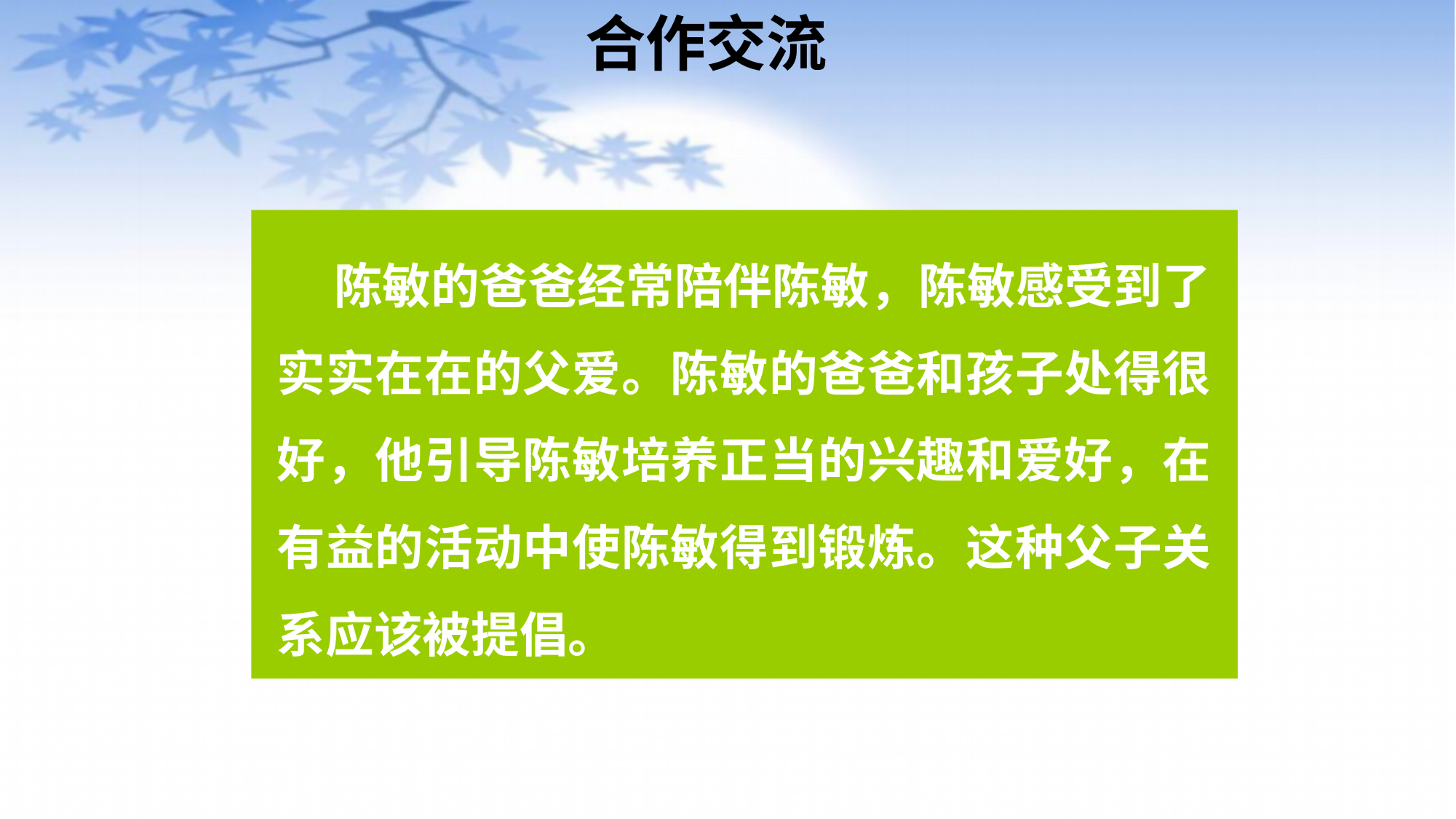

合作交流
    陈敏的爸爸经常陪伴陈敏，陈敏感受到了实实在在的父爱。陈敏的爸爸和孩子处得很好，他引导陈敏培养正当的兴趣和爱好，在有益的活动中使陈敏得到锻炼。这种父子关系应该被提倡。